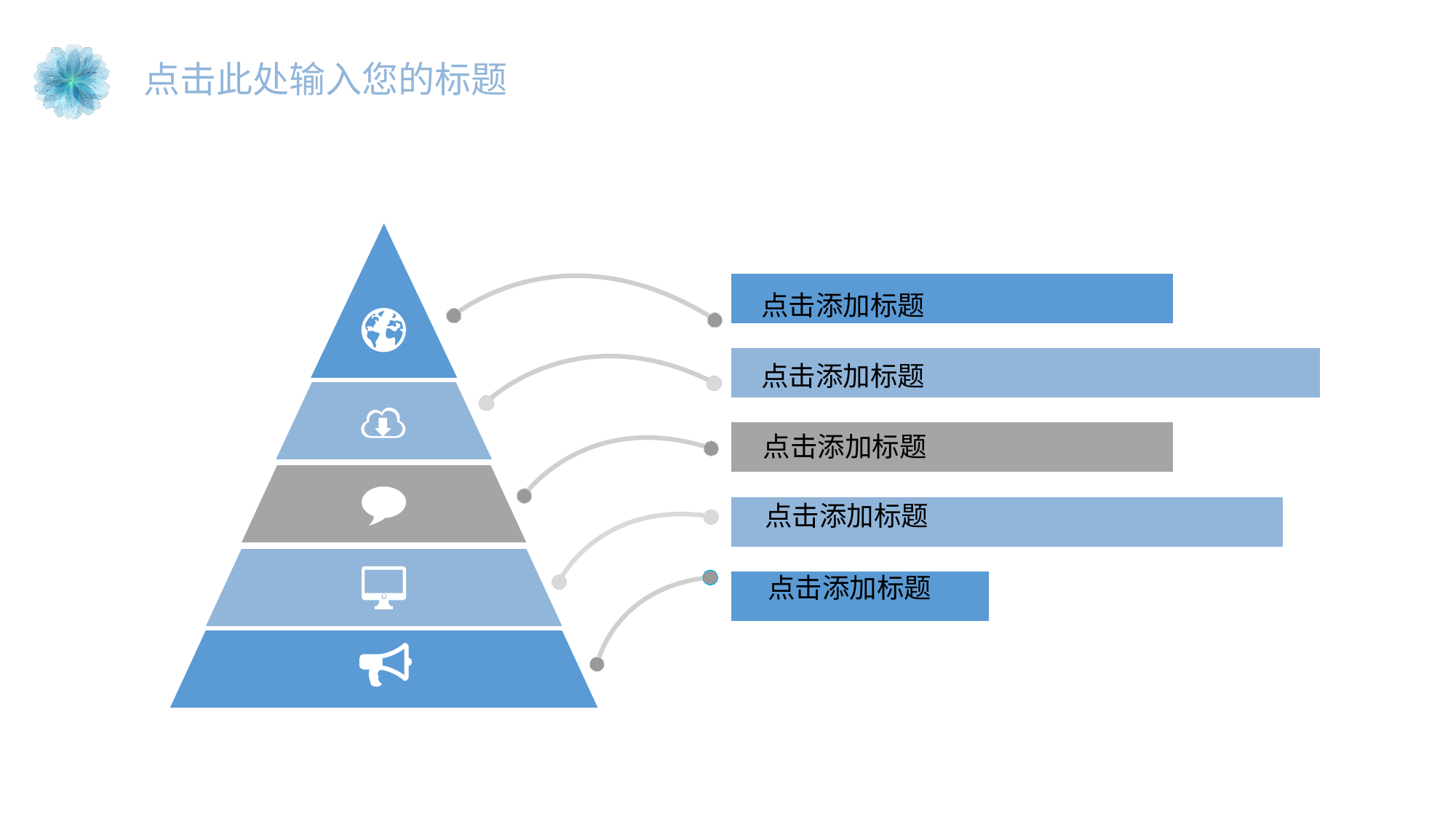

点击此处输入您的标题

### Chart

| Category | 系列 1 | 系列 2 | 系列 3 | 系列 4 | 系列 5 |
|---|---|---|---|---|---|
| 类别 1 | 0.35 | 0.750000000000001 | 0.600000000000001 | 0.8 | 0.600000000000001 |

点击添加标题
点击添加标题

点击添加标题

点击添加标题

点击添加标题